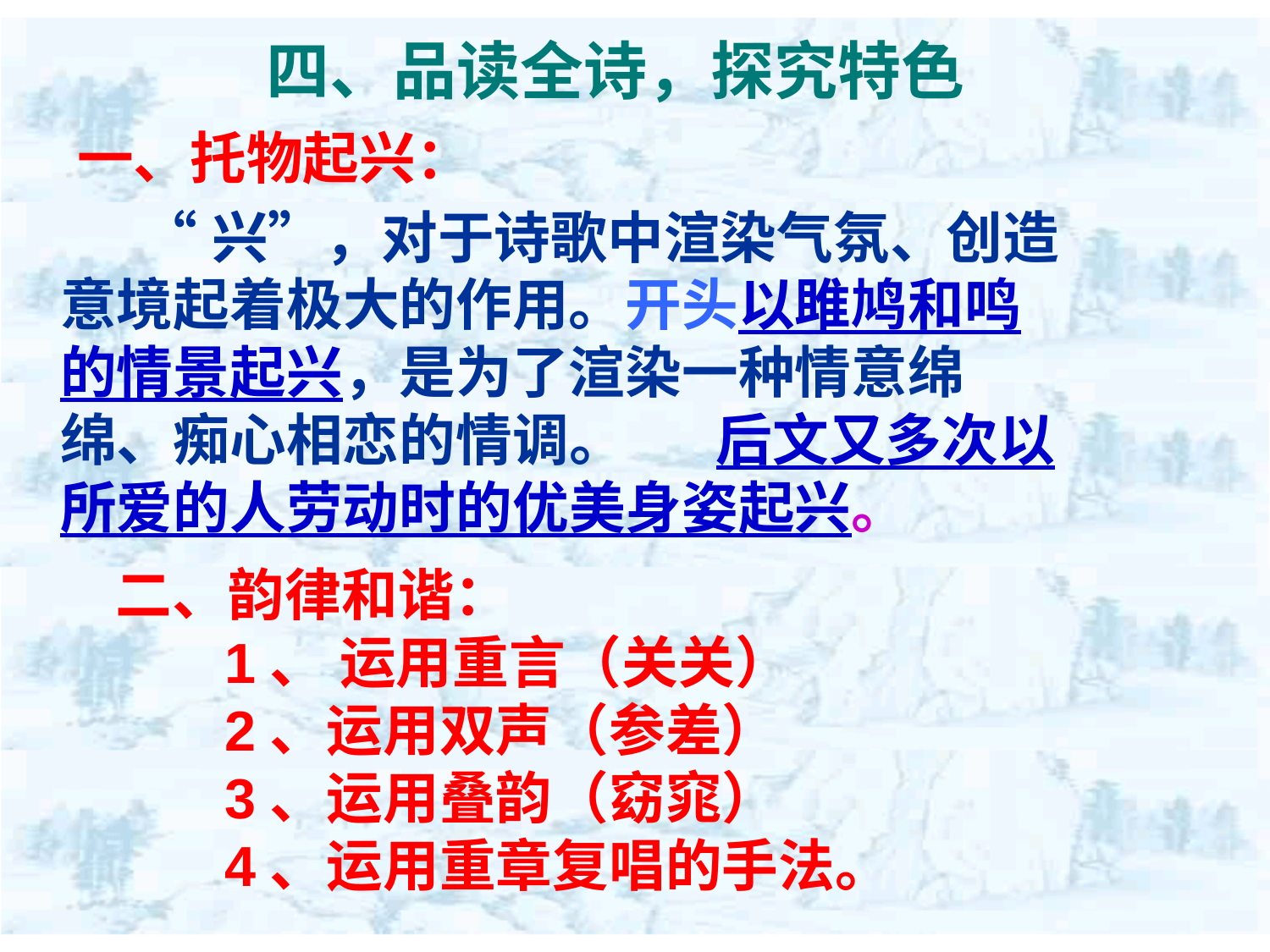

四、品读全诗，探究特色
    一、托物起兴：
          “兴”，对于诗歌中渲染气氛、创造意境起着极大的作用。开头以雎鸠和鸣的情景起兴，是为了渲染一种情意绵绵、痴心相恋的情调。       后文又多次以所爱的人劳动时的优美身姿起兴。
二、韵律和谐：
       1、 运用重言（关关）
       2、运用双声（参差）
       3、运用叠韵（窈窕）
       4、运用重章复唱的手法。